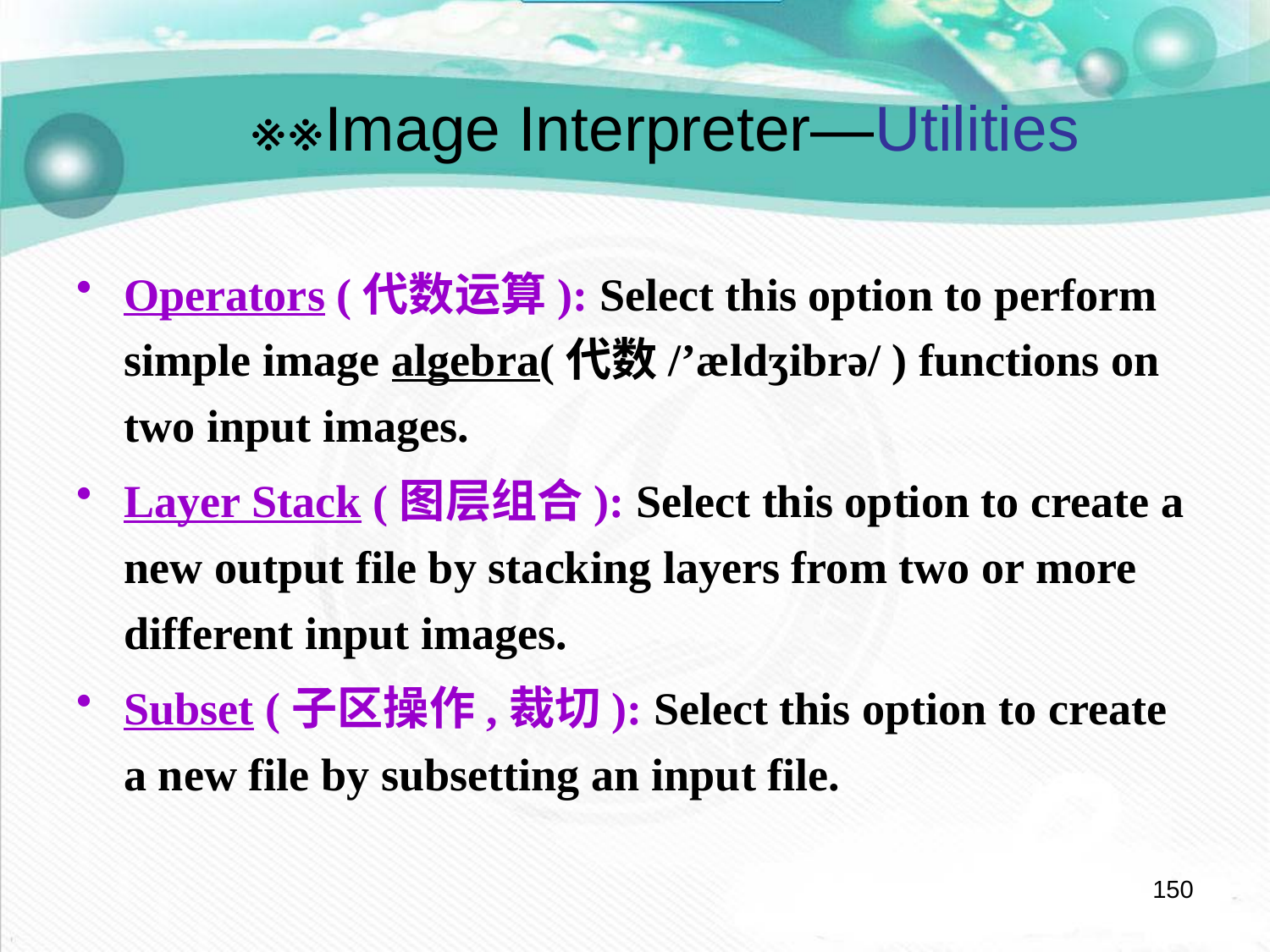

※※Image Interpreter—Utilities
Operators (代数运算): Select this option to perform simple image algebra(代数/’ældʒibrə/ ) functions on two input images.
Layer Stack (图层组合): Select this option to create a new output file by stacking layers from two or more different input images.
Subset (子区操作,裁切): Select this option to create a new file by subsetting an input file.
150